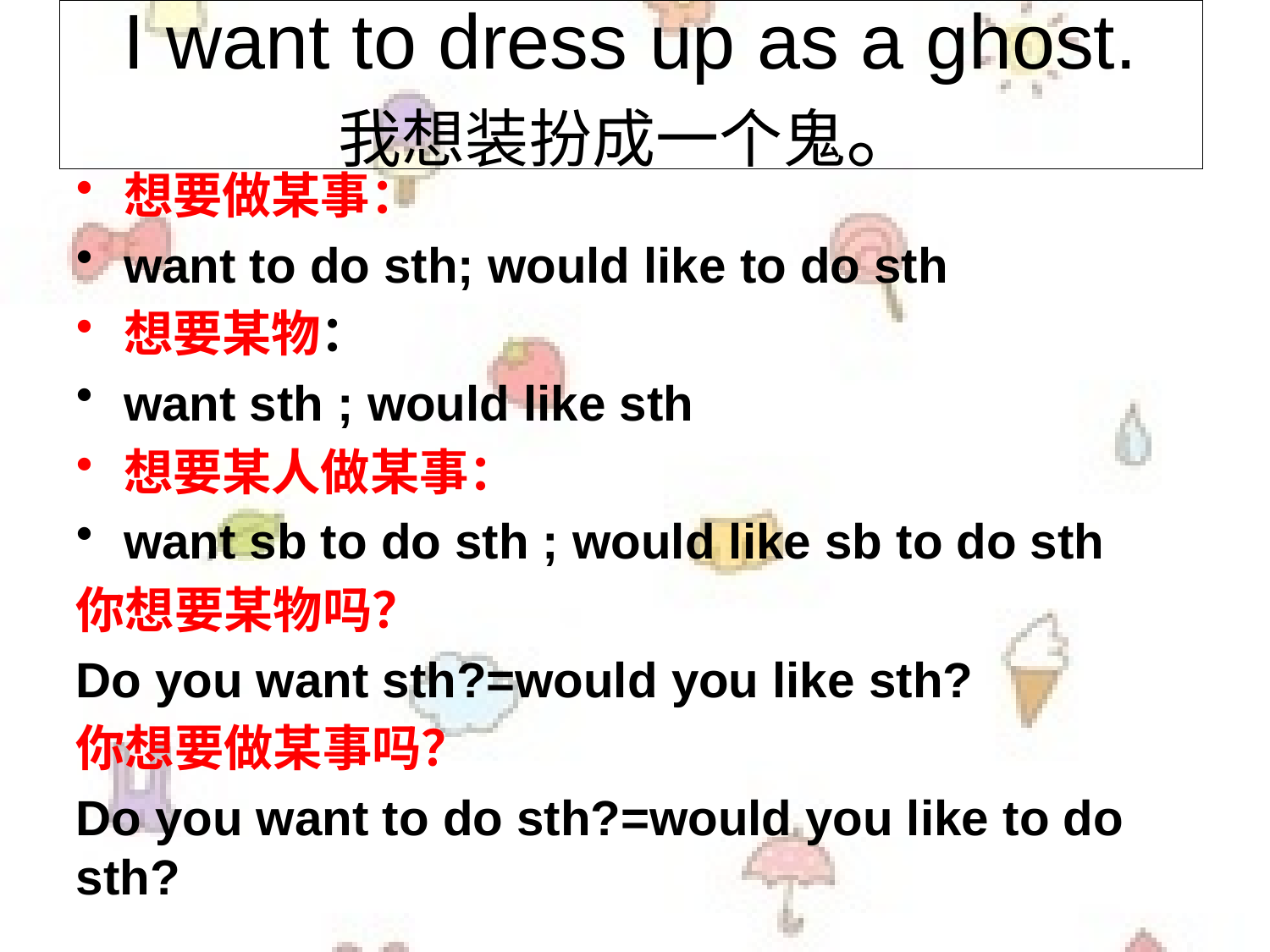

I want to dress up as a ghost.
我想装扮成一个鬼。
想要做某事：
want to do sth; would like to do sth
想要某物：
want sth ; would like sth
想要某人做某事：
want sb to do sth ; would like sb to do sth
你想要某物吗？
Do you want sth?=would you like sth?
你想要做某事吗？
Do you want to do sth?=would you like to do sth?